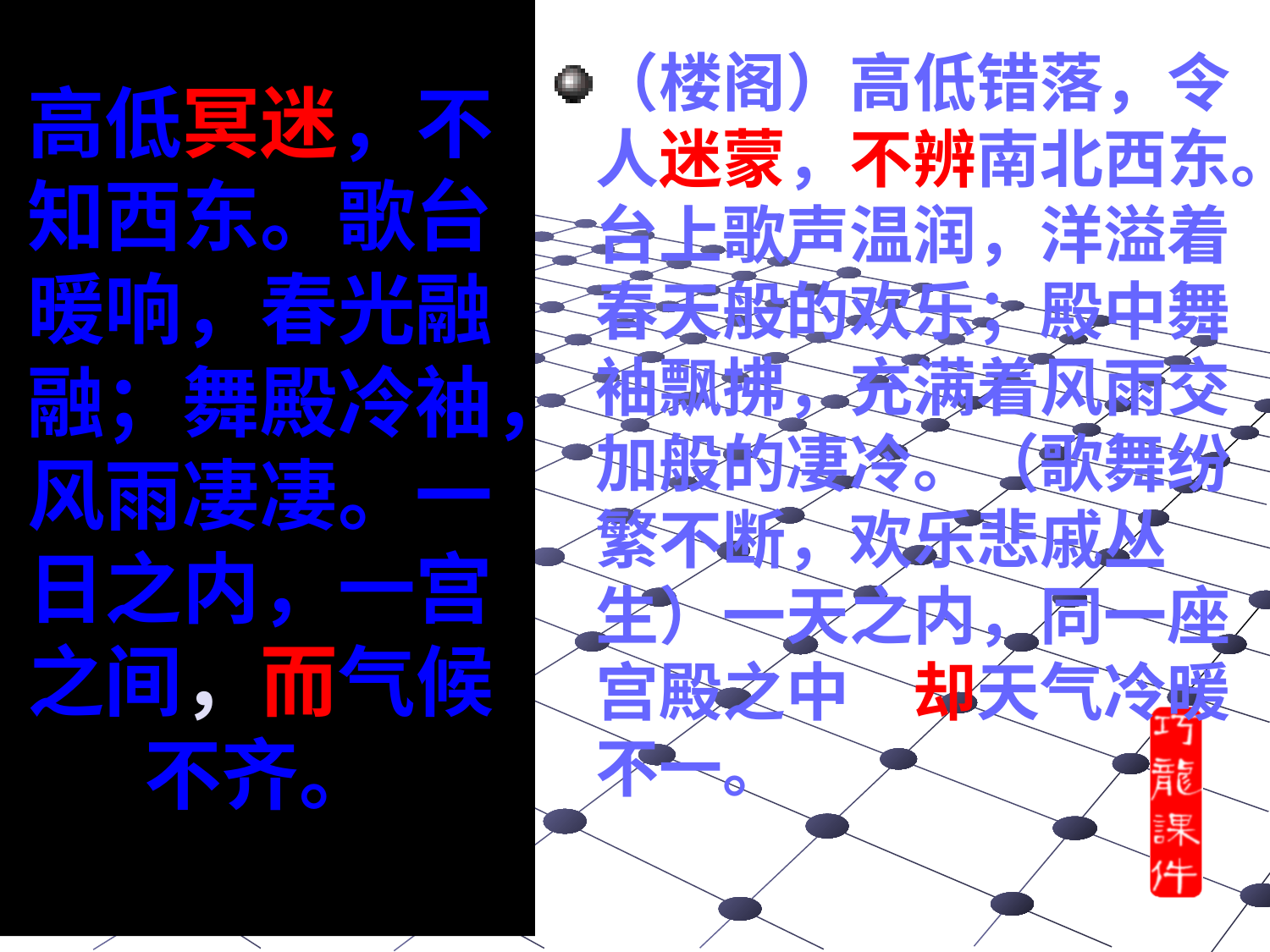

（楼阁）高低错落，令人迷蒙，不辨南北西东。台上歌声温润，洋溢着春天般的欢乐；殿中舞袖飘拂，充满着风雨交加般的凄冷。（歌舞纷繁不断，欢乐悲戚丛生）一天之内，同一座宫殿之中，却天气冷暖不一。
# 高低冥迷，不知西东。歌台暖响，春光融融；舞殿冷袖，风雨凄凄。一日之内，一宫之间，而气候不齐。